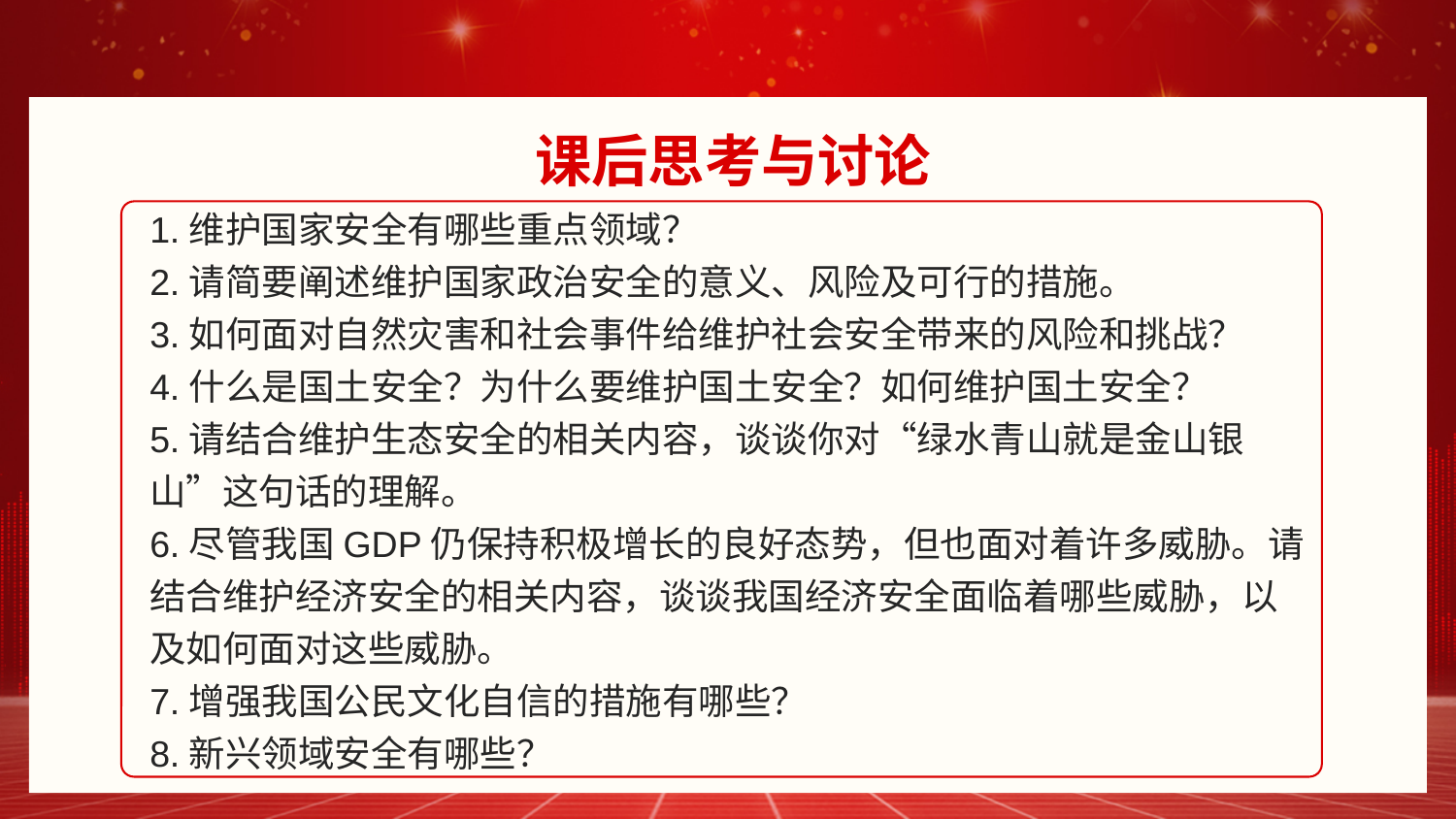

课后思考与讨论
1.维护国家安全有哪些重点领域？
2.请简要阐述维护国家政治安全的意义、风险及可行的措施。
3.如何面对自然灾害和社会事件给维护社会安全带来的风险和挑战？
4.什么是国土安全？为什么要维护国土安全？如何维护国土安全？
5.请结合维护生态安全的相关内容，谈谈你对“绿水青山就是金山银山”这句话的理解。
6.尽管我国GDP仍保持积极增长的良好态势，但也面对着许多威胁。请结合维护经济安全的相关内容，谈谈我国经济安全面临着哪些威胁，以及如何面对这些威胁。
7.增强我国公民文化自信的措施有哪些？
8.新兴领域安全有哪些？